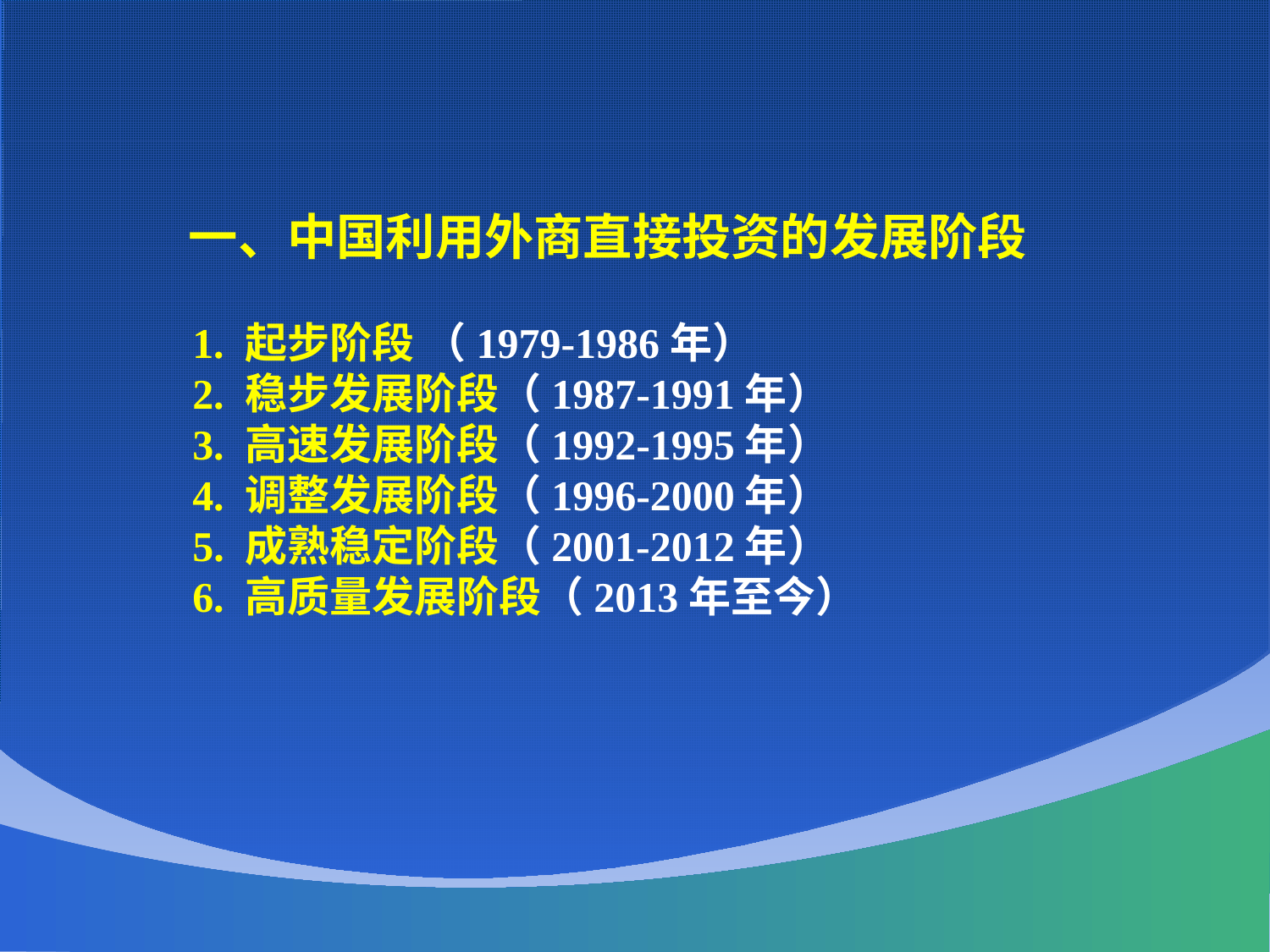

一、中国利用外商直接投资的发展阶段

           1. 起步阶段 （1979-1986年）
           2. 稳步发展阶段（1987-1991年）
           3. 高速发展阶段（1992-1995年）
           4. 调整发展阶段（1996-2000年）
           5. 成熟稳定阶段（2001-2012年）
           6. 高质量发展阶段（2013年至今）